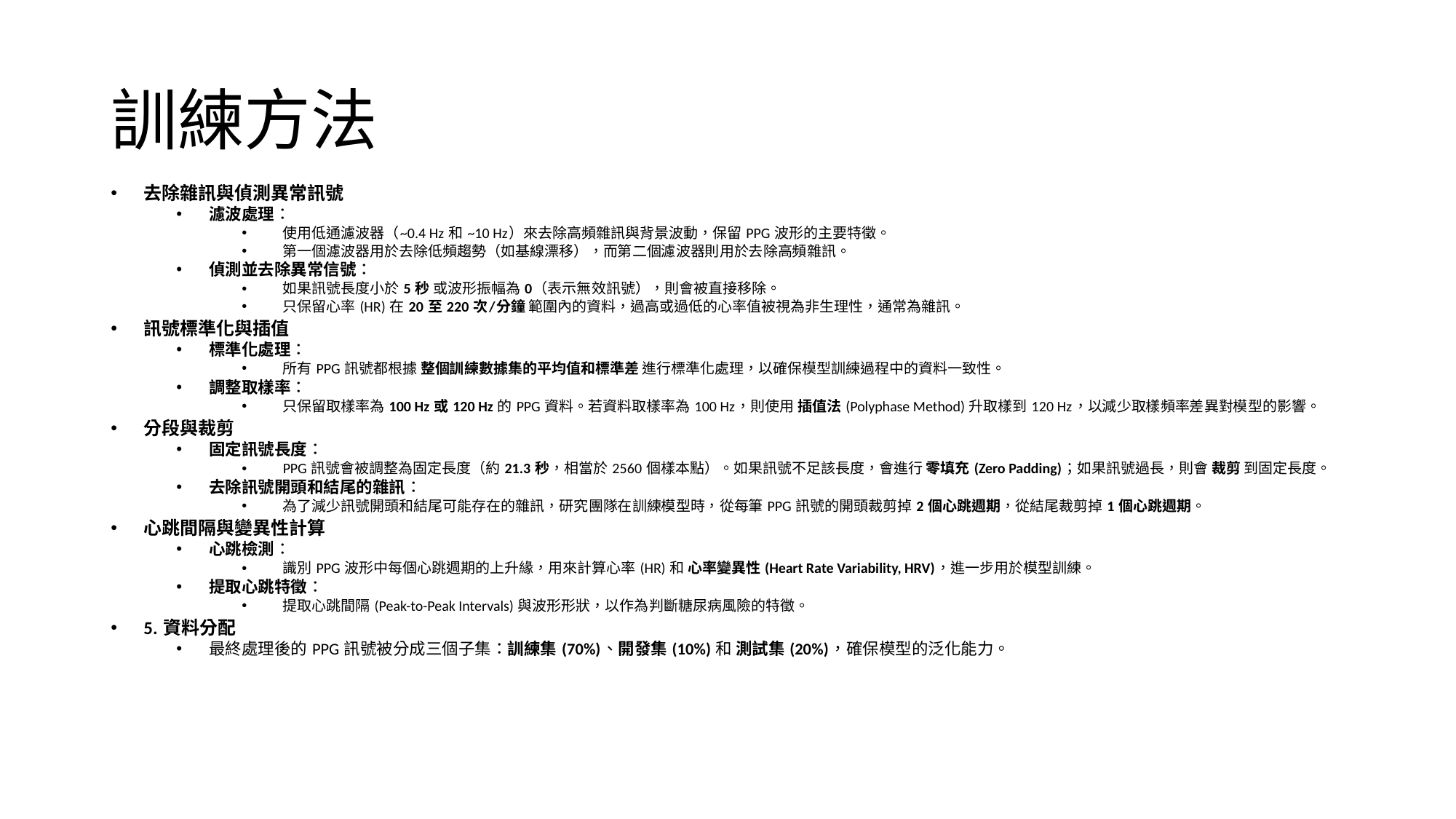

# 訓練方法
去除雜訊與偵測異常訊號
濾波處理：
使用低通濾波器（~0.4 Hz 和 ~10 Hz）來去除高頻雜訊與背景波動，保留 PPG 波形的主要特徵。
第一個濾波器用於去除低頻趨勢（如基線漂移），而第二個濾波器則用於去除高頻雜訊。
偵測並去除異常信號：
如果訊號長度小於 5 秒 或波形振幅為 0（表示無效訊號），則會被直接移除。
只保留心率 (HR) 在 20 至 220 次/分鐘 範圍內的資料，過高或過低的心率值被視為非生理性，通常為雜訊。
訊號標準化與插值
標準化處理：
所有 PPG 訊號都根據 整個訓練數據集的平均值和標準差 進行標準化處理，以確保模型訓練過程中的資料一致性。
調整取樣率：
只保留取樣率為 100 Hz 或 120 Hz 的 PPG 資料。若資料取樣率為 100 Hz，則使用 插值法 (Polyphase Method) 升取樣到 120 Hz，以減少取樣頻率差異對模型的影響。
分段與裁剪
固定訊號長度：
PPG 訊號會被調整為固定長度（約 21.3 秒，相當於 2560 個樣本點）。如果訊號不足該長度，會進行 零填充 (Zero Padding)；如果訊號過長，則會 裁剪 到固定長度。
去除訊號開頭和結尾的雜訊：
為了減少訊號開頭和結尾可能存在的雜訊，研究團隊在訓練模型時，從每筆 PPG 訊號的開頭裁剪掉 2 個心跳週期，從結尾裁剪掉 1 個心跳週期。
心跳間隔與變異性計算
心跳檢測：
識別 PPG 波形中每個心跳週期的上升緣，用來計算心率 (HR) 和 心率變異性 (Heart Rate Variability, HRV)，進一步用於模型訓練。
提取心跳特徵：
提取心跳間隔 (Peak-to-Peak Intervals) 與波形形狀，以作為判斷糖尿病風險的特徵。
5. 資料分配
最終處理後的 PPG 訊號被分成三個子集：訓練集 (70%)、開發集 (10%) 和 測試集 (20%)，確保模型的泛化能力。